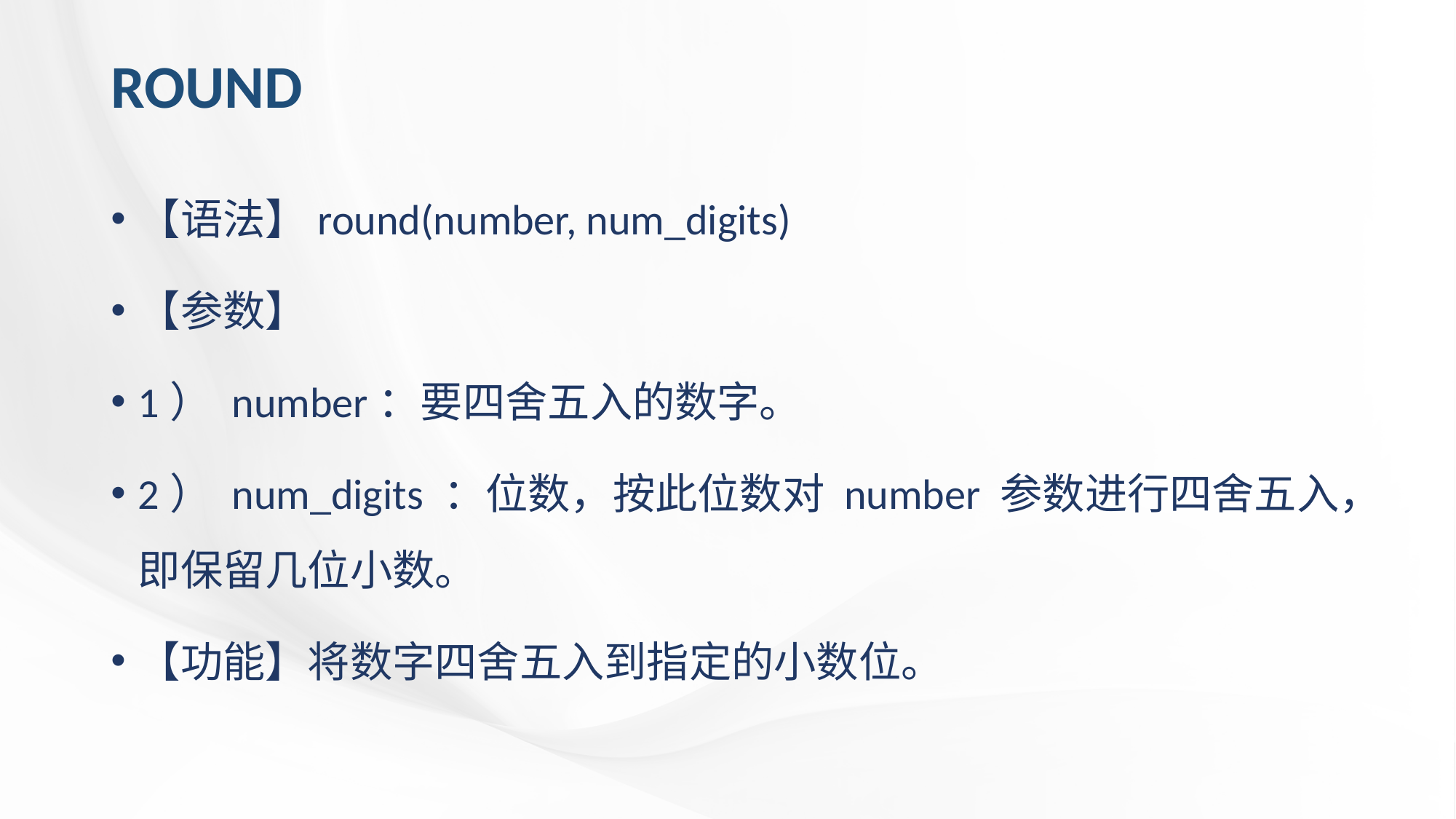

# ROUND
【语法】round(number, num_digits)
【参数】
1） number：要四舍五入的数字。
2） num_digits ：位数，按此位数对 number 参数进行四舍五入，即保留几位小数。
【功能】将数字四舍五入到指定的小数位。